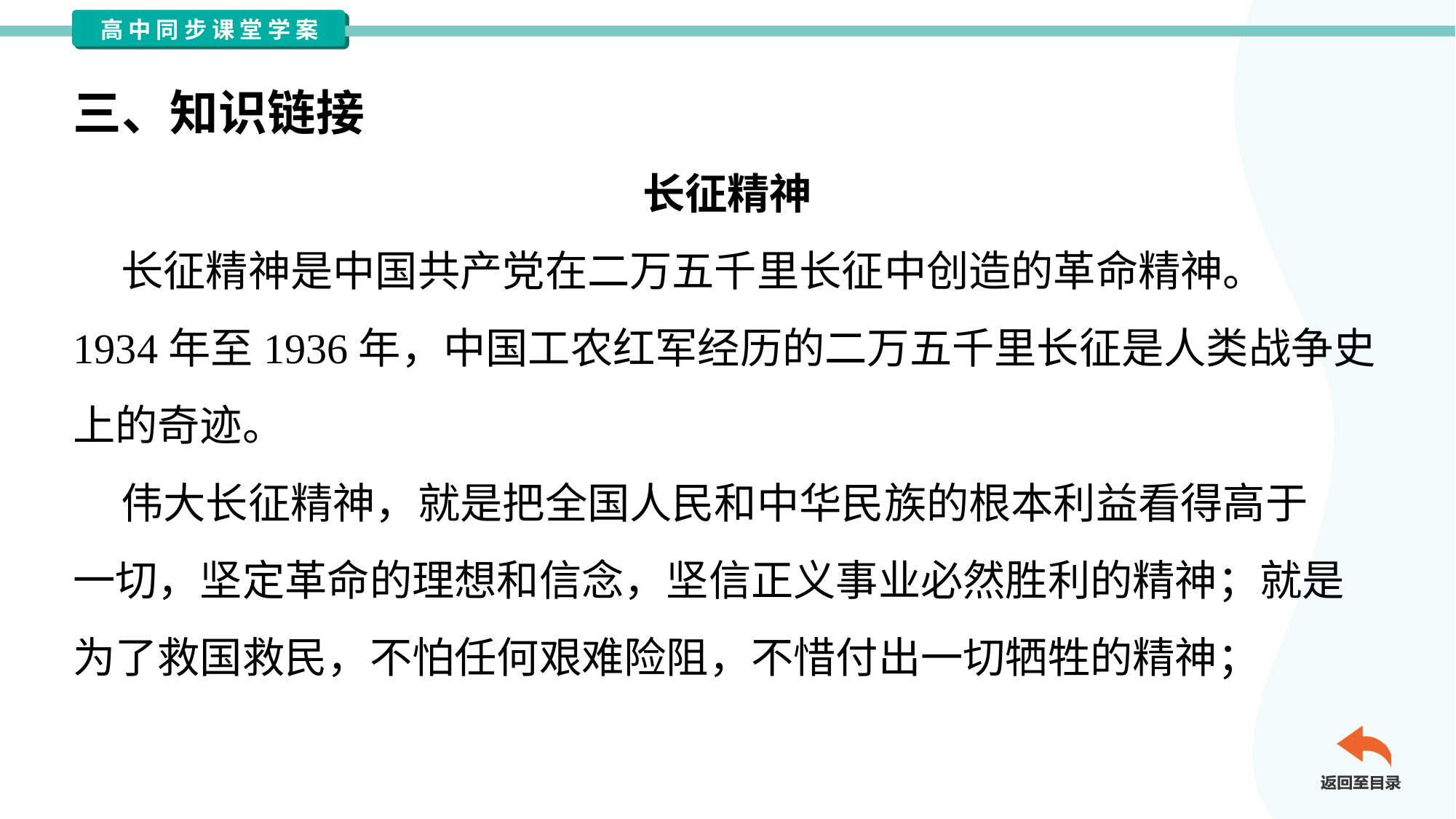

三、知识链接
长征精神
    长征精神是中国共产党在二万五千里长征中创造的革命精神。
1934年至1936年，中国工农红军经历的二万五千里长征是人类战争史
上的奇迹。
    伟大长征精神，就是把全国人民和中华民族的根本利益看得高于
一切，坚定革命的理想和信念，坚信正义事业必然胜利的精神；就是
为了救国救民，不怕任何艰难险阻，不惜付出一切牺牲的精神；